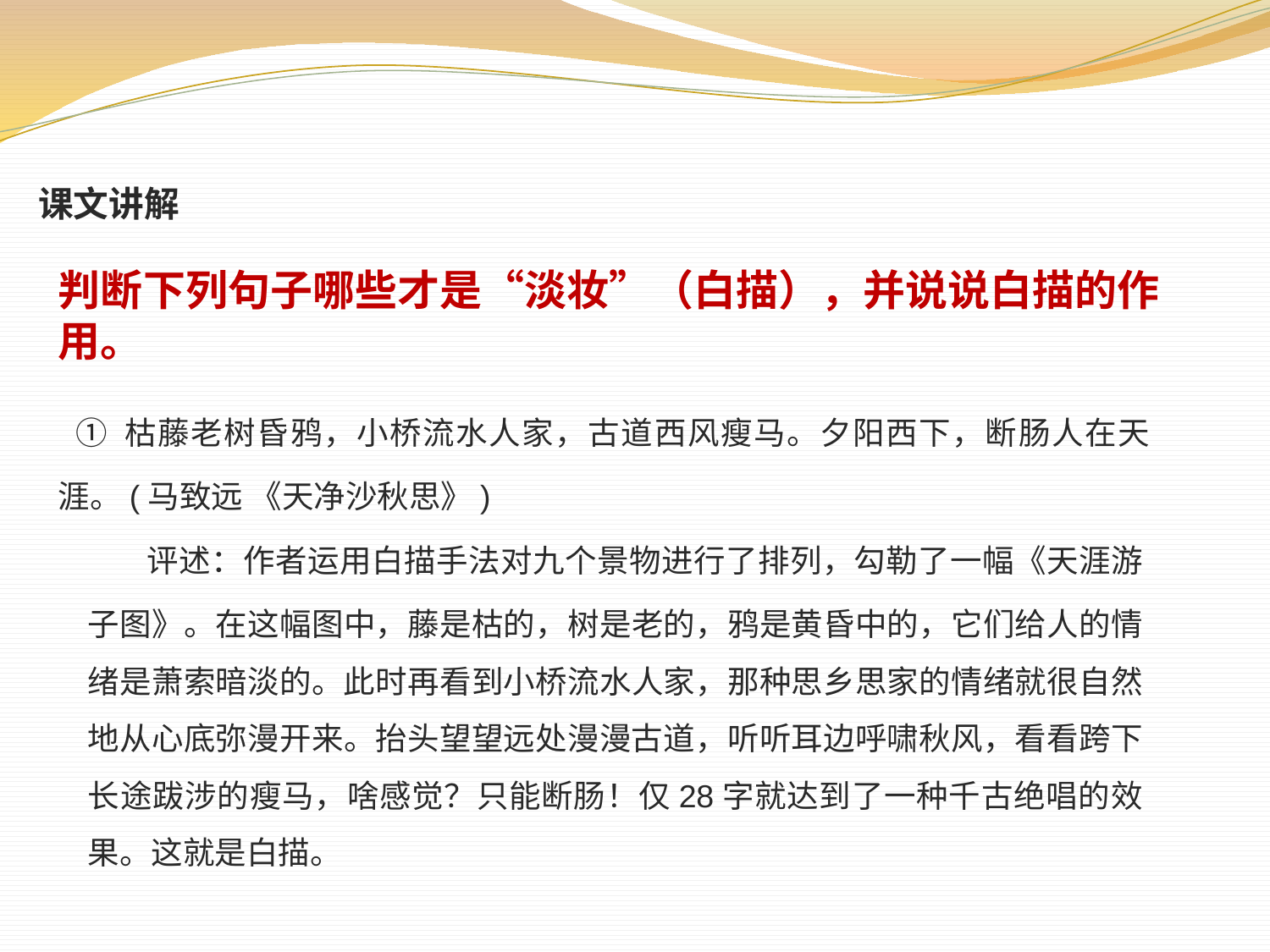

课文讲解
判断下列句子哪些才是“淡妆”（白描），并说说白描的作用。
 ① 枯藤老树昏鸦，小桥流水人家，古道西风瘦马。夕阳西下，断肠人在天涯。(马致远 《天净沙秋思》)

   评述：作者运用白描手法对九个景物进行了排列，勾勒了一幅《天涯游子图》。在这幅图中，藤是枯的，树是老的，鸦是黄昏中的，它们给人的情绪是萧索暗淡的。此时再看到小桥流水人家，那种思乡思家的情绪就很自然地从心底弥漫开来。抬头望望远处漫漫古道，听听耳边呼啸秋风，看看跨下长途跋涉的瘦马，啥感觉？只能断肠！仅28字就达到了一种千古绝唱的效果。这就是白描。